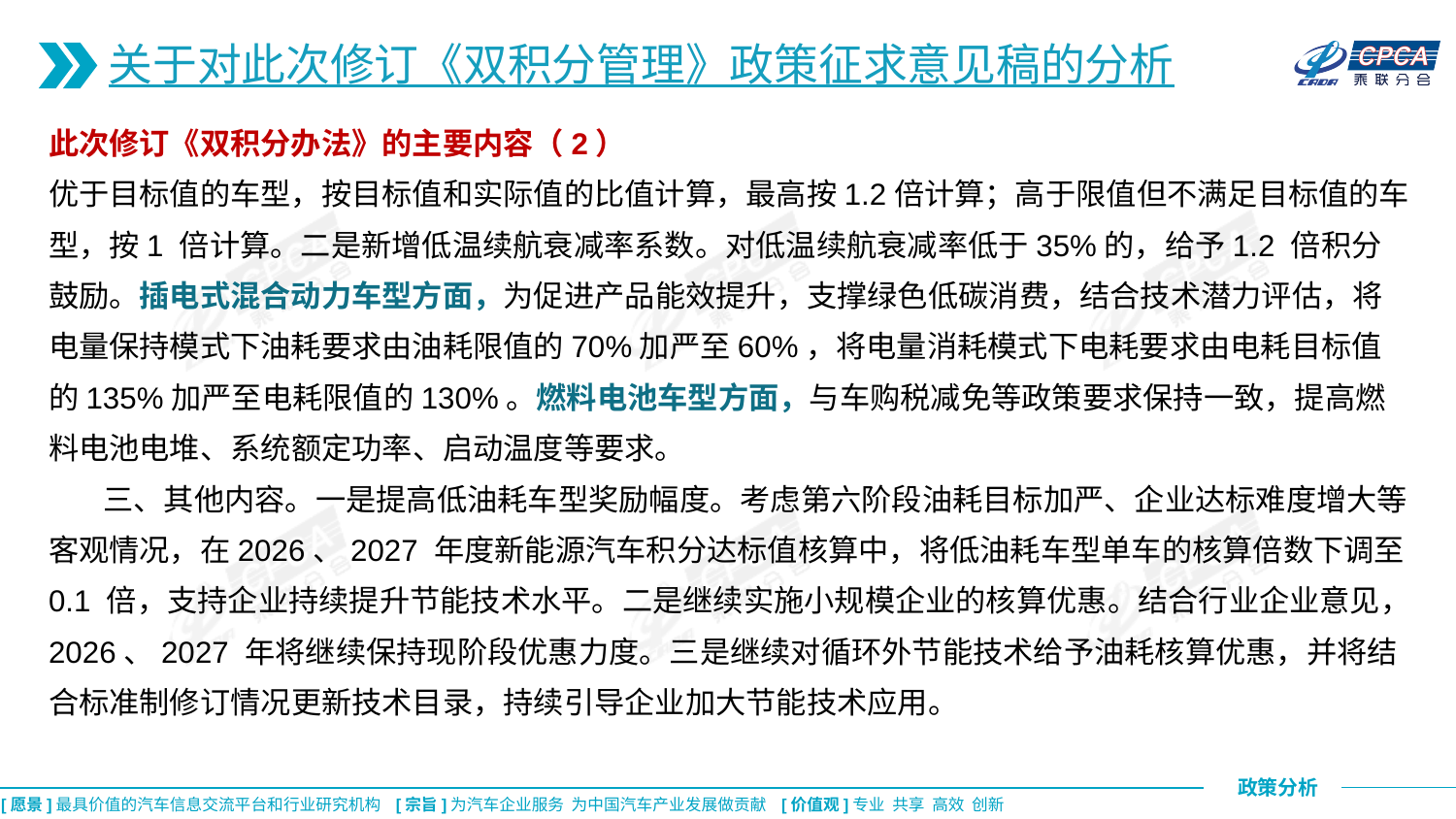

关于对此次修订《双积分管理》政策征求意见稿的分析
此次修订《双积分办法》的主要内容（2）
优于目标值的车型，按目标值和实际值的比值计算，最高按1.2倍计算；高于限值但不满足目标值的车型，按1 倍计算。二是新增低温续航衰减率系数。对低温续航衰减率低于35%的，给予1.2 倍积分鼓励。插电式混合动力车型方面，为促进产品能效提升，支撑绿色低碳消费，结合技术潜力评估，将电量保持模式下油耗要求由油耗限值的70%加严至60%，将电量消耗模式下电耗要求由电耗目标值的135%加严至电耗限值的130%。燃料电池车型方面，与车购税减免等政策要求保持一致，提高燃料电池电堆、系统额定功率、启动温度等要求。
       三、其他内容。一是提高低油耗车型奖励幅度。考虑第六阶段油耗目标加严、企业达标难度增大等客观情况，在2026、2027 年度新能源汽车积分达标值核算中，将低油耗车型单车的核算倍数下调至0.1 倍，支持企业持续提升节能技术水平。二是继续实施小规模企业的核算优惠。结合行业企业意见，2026、2027 年将继续保持现阶段优惠力度。三是继续对循环外节能技术给予油耗核算优惠，并将结合标准制修订情况更新技术目录，持续引导企业加大节能技术应用。